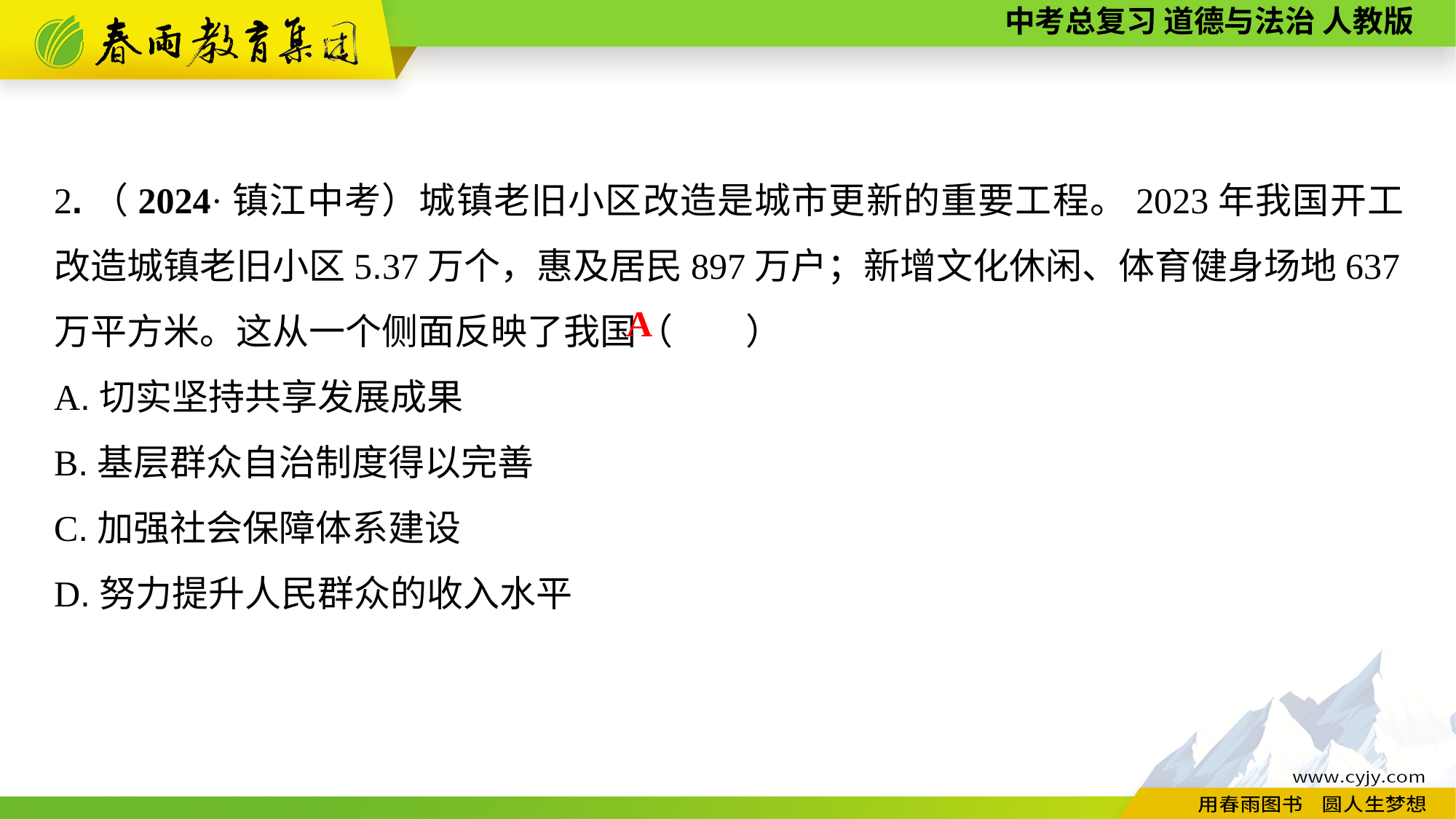

2.（2024·镇江中考）城镇老旧小区改造是城市更新的重要工程。2023年我国开工改造城镇老旧小区5.37万个，惠及居民897万户；新增文化休闲、体育健身场地637万平方米。这从一个侧面反映了我国（　　）
A.切实坚持共享发展成果
B.基层群众自治制度得以完善
C.加强社会保障体系建设
D.努力提升人民群众的收入水平
A